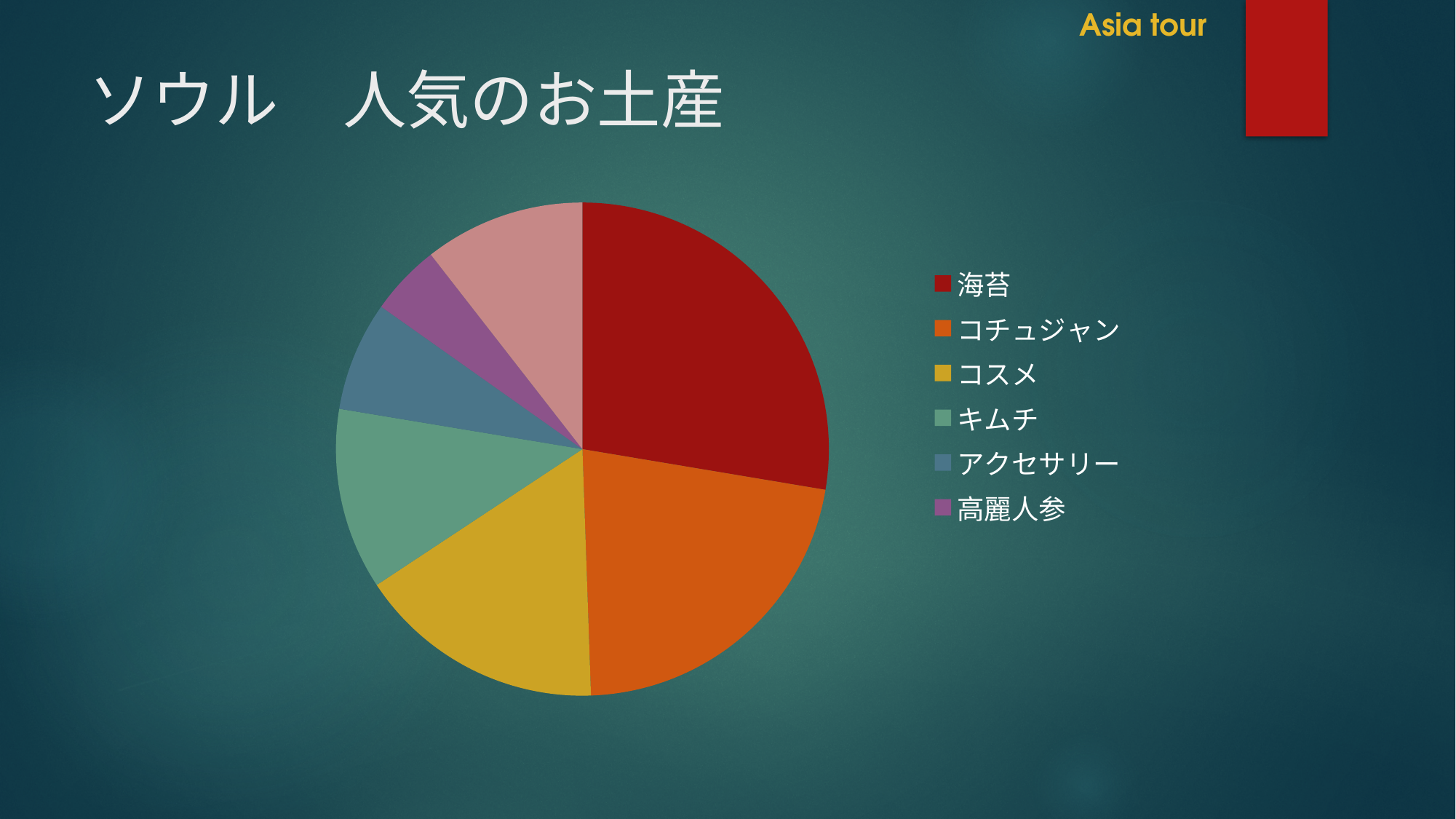

# ソウル　人気のお土産

### Chart

| Category |  |
|---|---|
| 海苔 | 1251.0 |
| コチュジャン | 987.0 |
| コスメ | 736.0 |
| キムチ | 539.0 |
| アクセサリー | 325.0 |
| 高麗人参 | 211.0 |
| その他 | 477.0 |